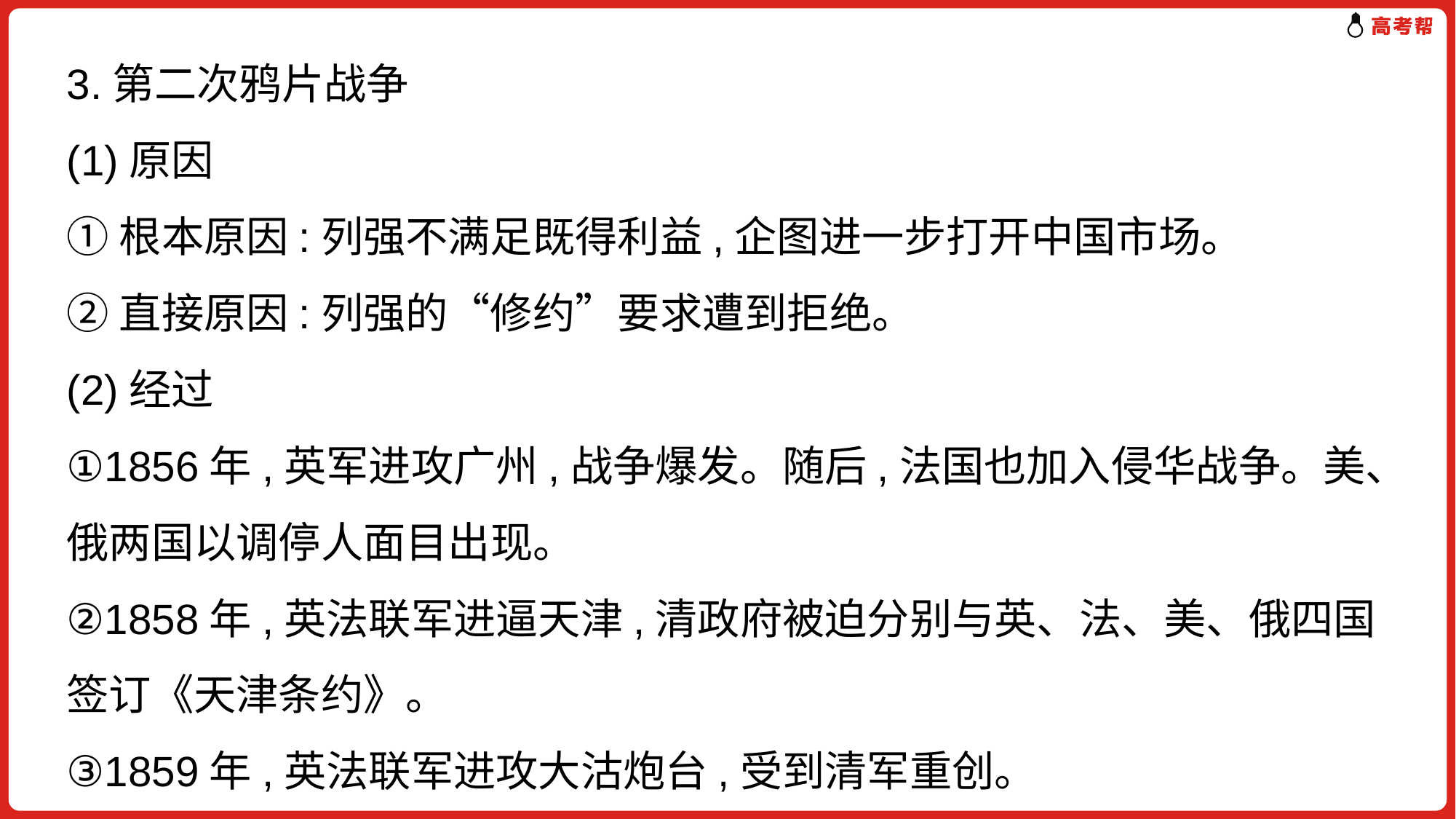

3.第二次鸦片战争
(1)原因
①根本原因:列强不满足既得利益,企图进一步打开中国市场。
②直接原因:列强的“修约”要求遭到拒绝。
(2)经过
①1856年,英军进攻广州,战争爆发。随后,法国也加入侵华战争。美、俄两国以调停人面目出现。
②1858年,英法联军进逼天津,清政府被迫分别与英、法、美、俄四国签订《天津条约》。
③1859年,英法联军进攻大沽炮台,受到清军重创。